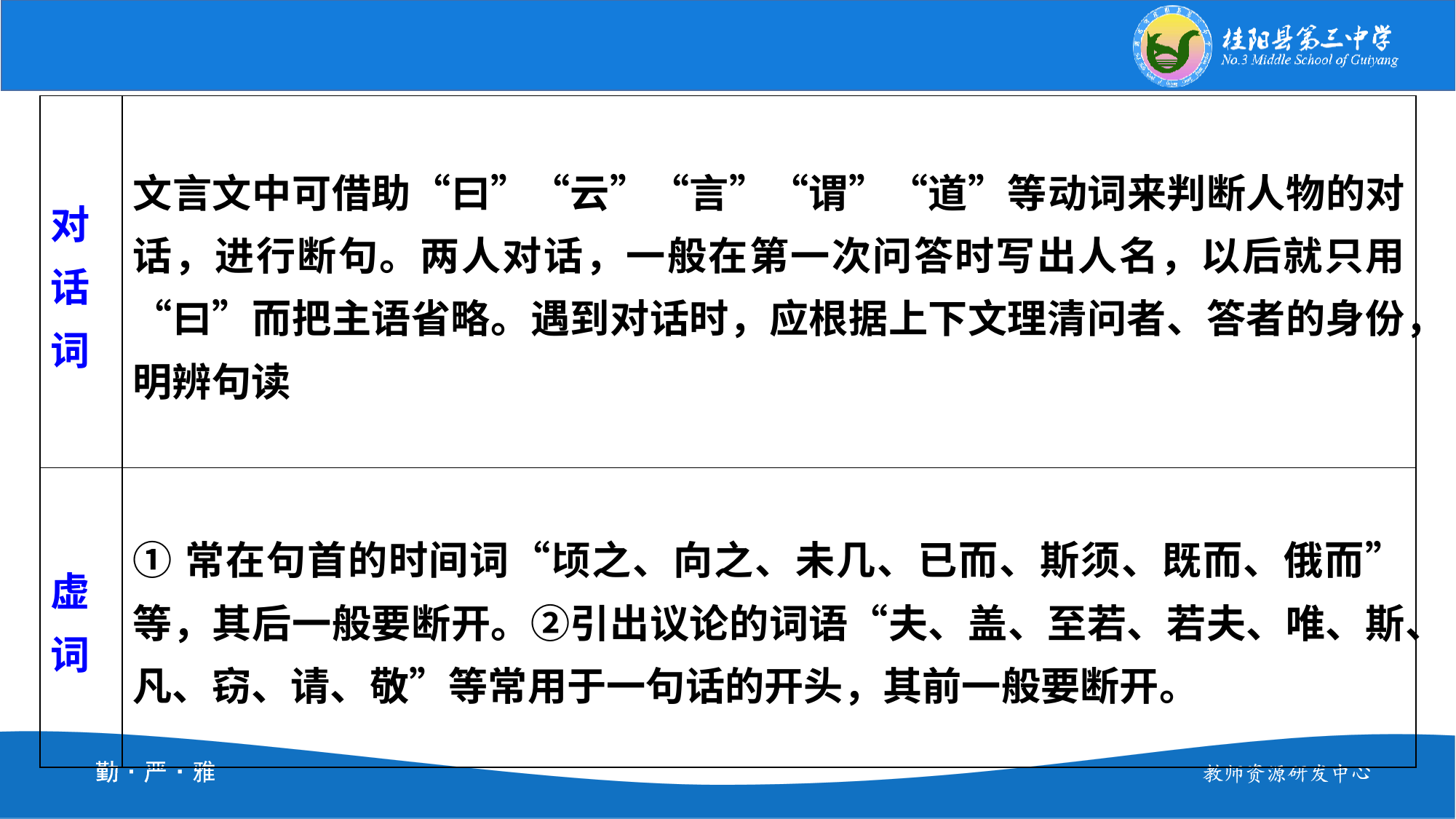

| 对话词 | 文言文中可借助“曰”“云”“言”“谓”“道”等动词来判断人物的对话，进行断句。两人对话，一般在第一次问答时写出人名，以后就只用“曰”而把主语省略。遇到对话时，应根据上下文理清问者、答者的身份，明辨句读 |
| --- | --- |
| 虚词 | ①常在句首的时间词“顷之、向之、未几、已而、斯须、既而、俄而”等，其后一般要断开。②引出议论的词语“夫、盖、至若、若夫、唯、斯、凡、窃、请、敬”等常用于一句话的开头，其前一般要断开。 |